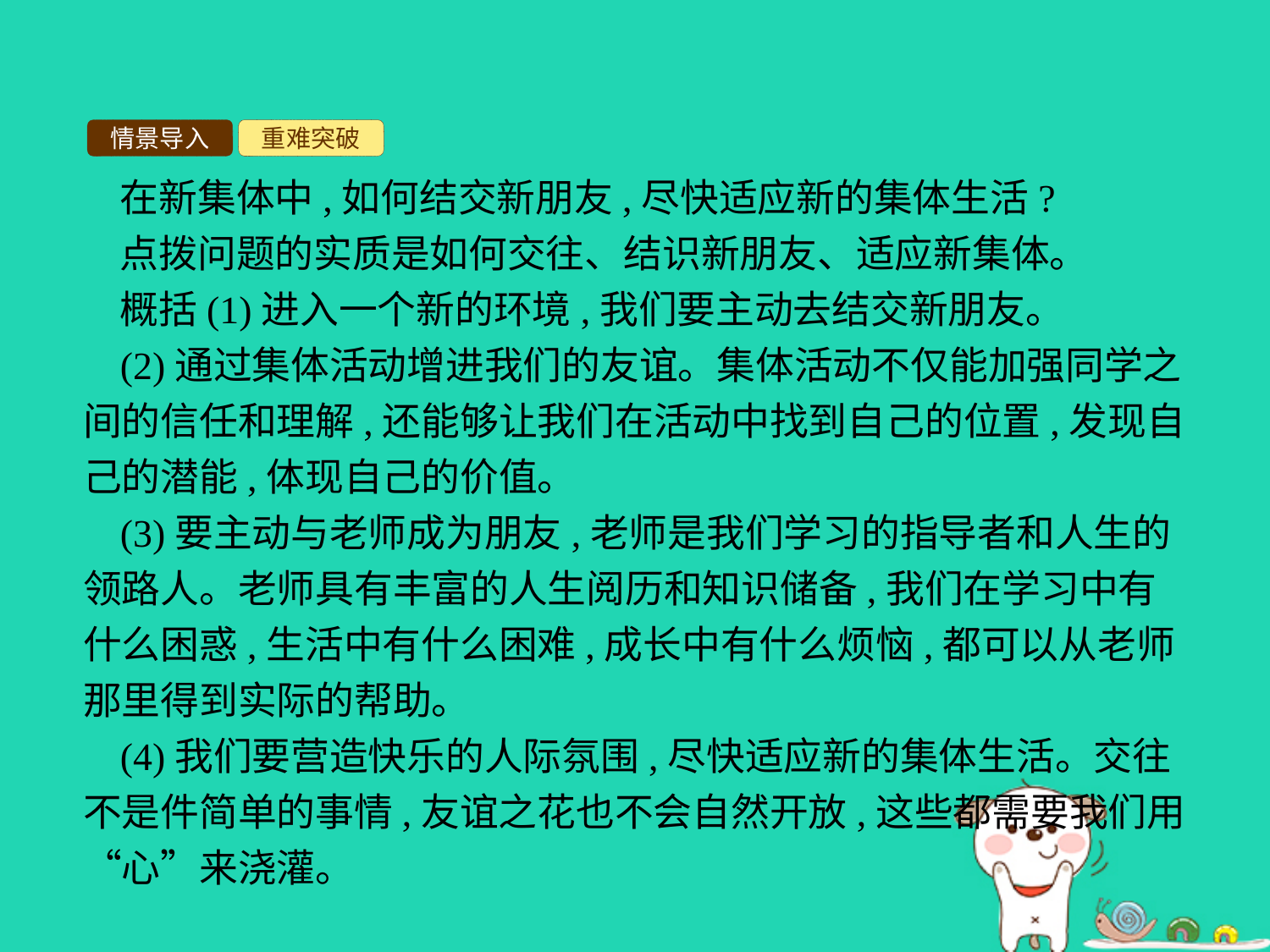

情景导入
重难突破
在新集体中,如何结交新朋友,尽快适应新的集体生活?
点拨问题的实质是如何交往、结识新朋友、适应新集体。
概括(1)进入一个新的环境,我们要主动去结交新朋友。
(2)通过集体活动增进我们的友谊。集体活动不仅能加强同学之间的信任和理解,还能够让我们在活动中找到自己的位置,发现自己的潜能,体现自己的价值。
(3)要主动与老师成为朋友,老师是我们学习的指导者和人生的领路人。老师具有丰富的人生阅历和知识储备,我们在学习中有什么困惑,生活中有什么困难,成长中有什么烦恼,都可以从老师那里得到实际的帮助。
(4)我们要营造快乐的人际氛围,尽快适应新的集体生活。交往不是件简单的事情,友谊之花也不会自然开放,这些都需要我们用“心”来浇灌。